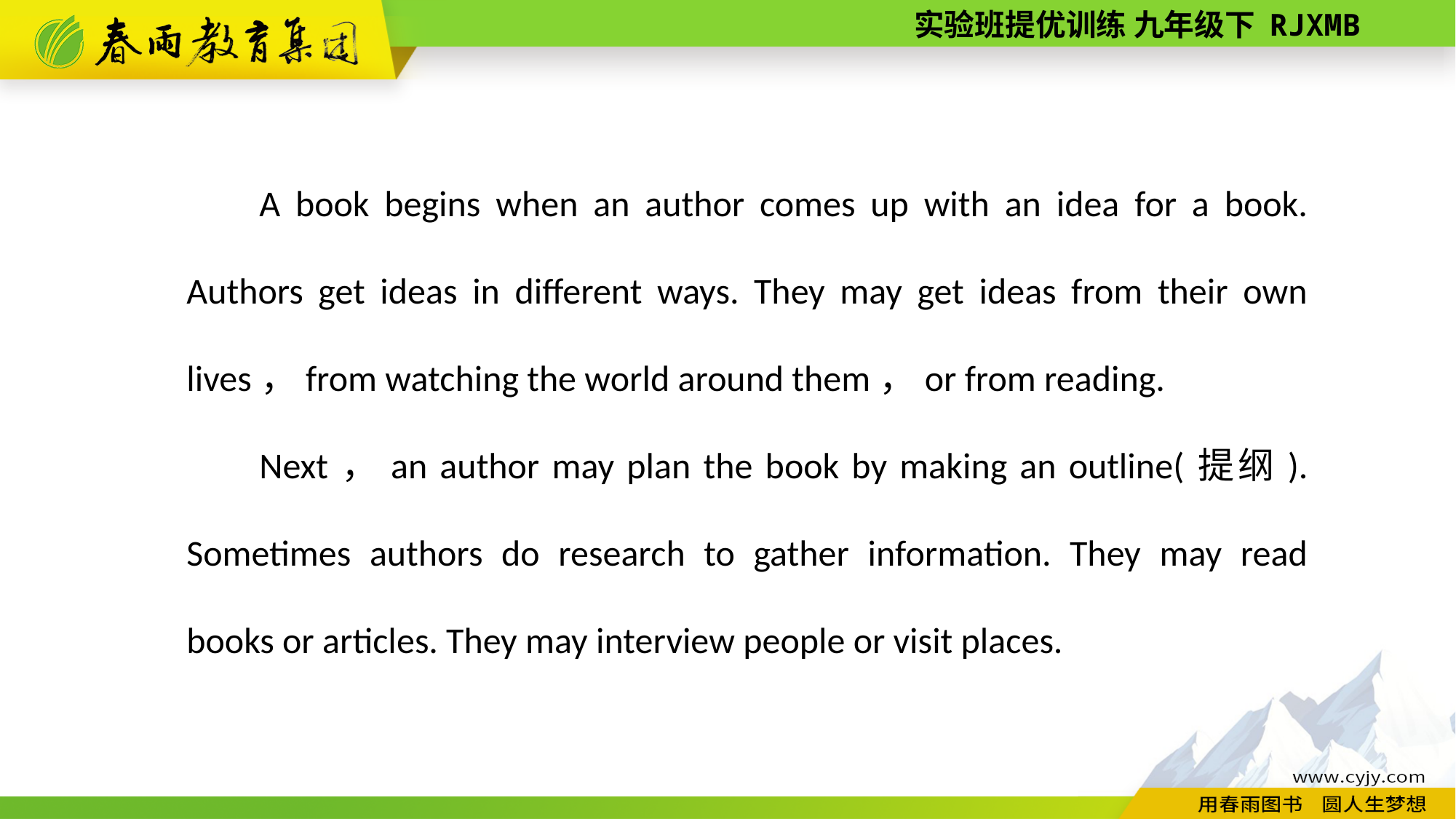

A book begins when an author comes up with an idea for a book. Authors get ideas in different ways. They may get ideas from their own lives，from watching the world around them，or from reading.
Next，an author may plan the book by making an outline(提纲). Sometimes authors do research to gather information. They may read books or articles. They may interview people or visit places.